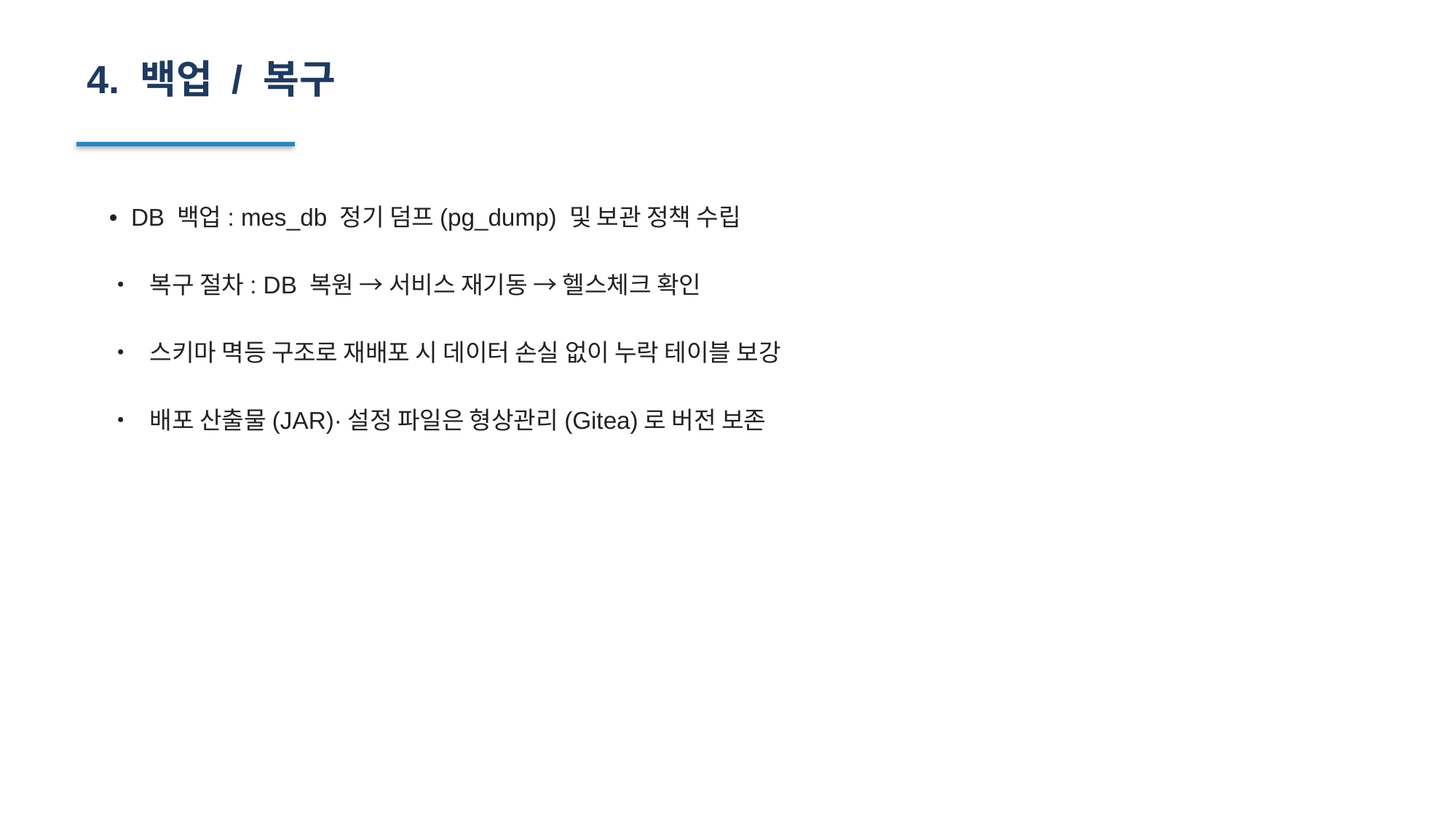

4. 백업 / 복구

•  DB 백업: mes_db 정기 덤프(pg_dump) 및 보관 정책 수립
•  복구 절차: DB 복원 → 서비스 재기동 → 헬스체크 확인
•  스키마 멱등 구조로 재배포 시 데이터 손실 없이 누락 테이블 보강
•  배포 산출물(JAR)·설정 파일은 형상관리(Gitea)로 버전 보존